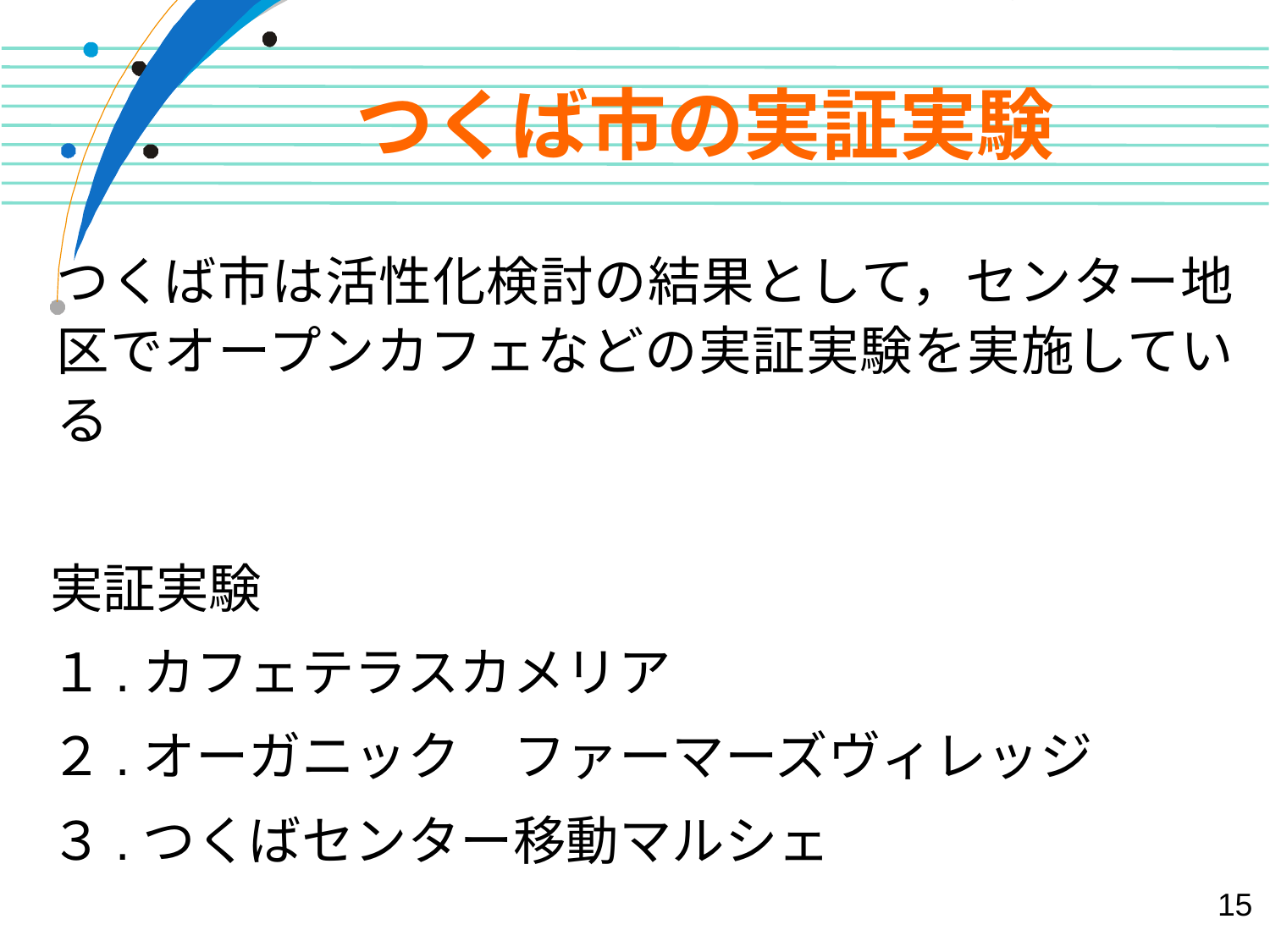

# つくば市の実証実験
つくば市は活性化検討の結果として，センター地区でオープンカフェなどの実証実験を実施している

実証実験
１.カフェテラスカメリア
２.オーガニック　ファーマーズヴィレッジ
３.つくばセンター移動マルシェ

15